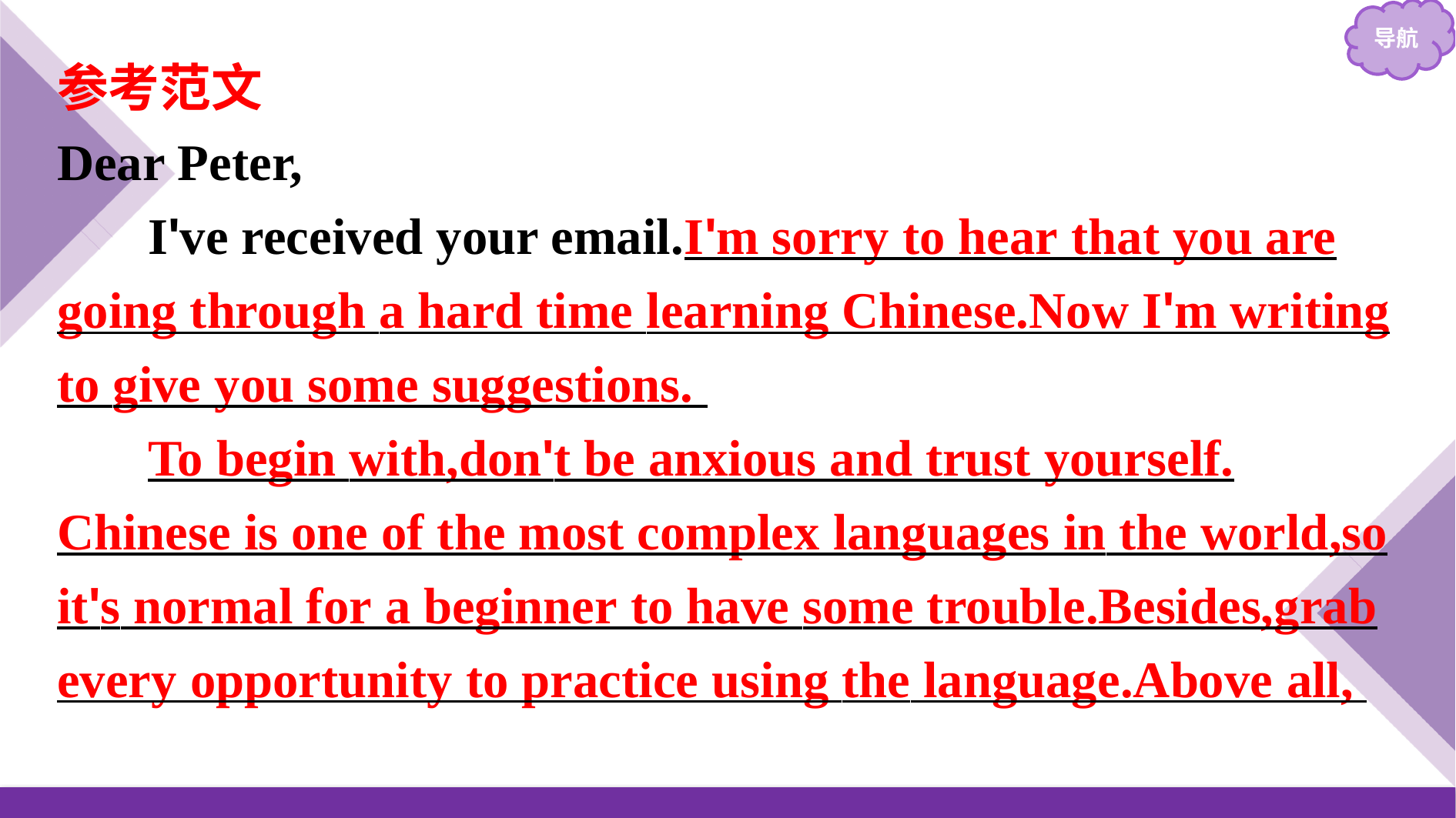

参考范文
Dear Peter,
I've received your email.I'm sorry to hear that you are going through a hard time learning Chinese.Now I'm writing to give you some suggestions.
To begin with,don't be anxious and trust yourself. Chinese is one of the most complex languages in the world,so it's normal for a beginner to have some trouble.Besides,grab every opportunity to practice using the language.Above all,